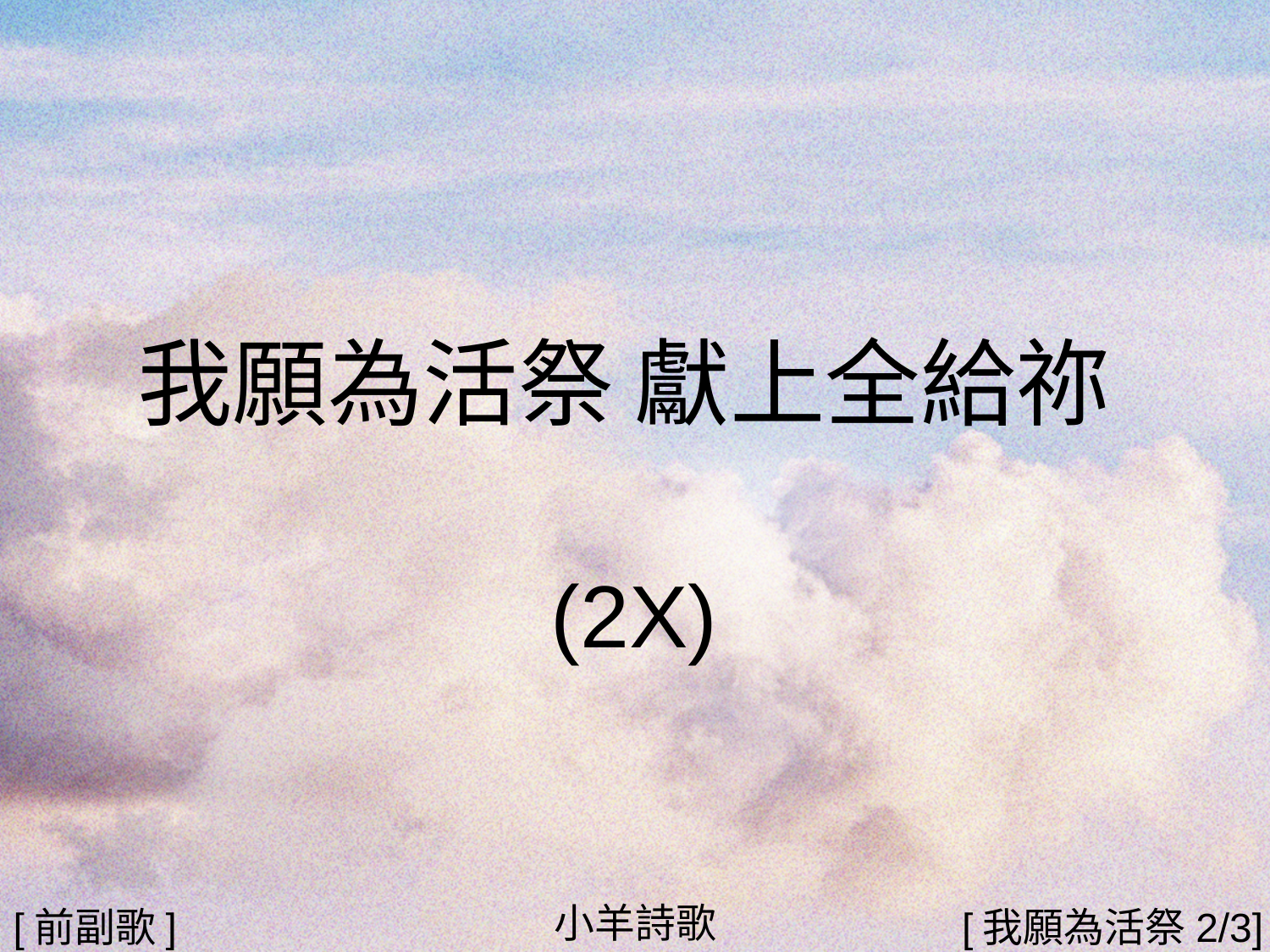

我願為活祭 獻上全給祢

(2X)

#

小羊詩歌
[前副歌]
[我願為活祭2/3]